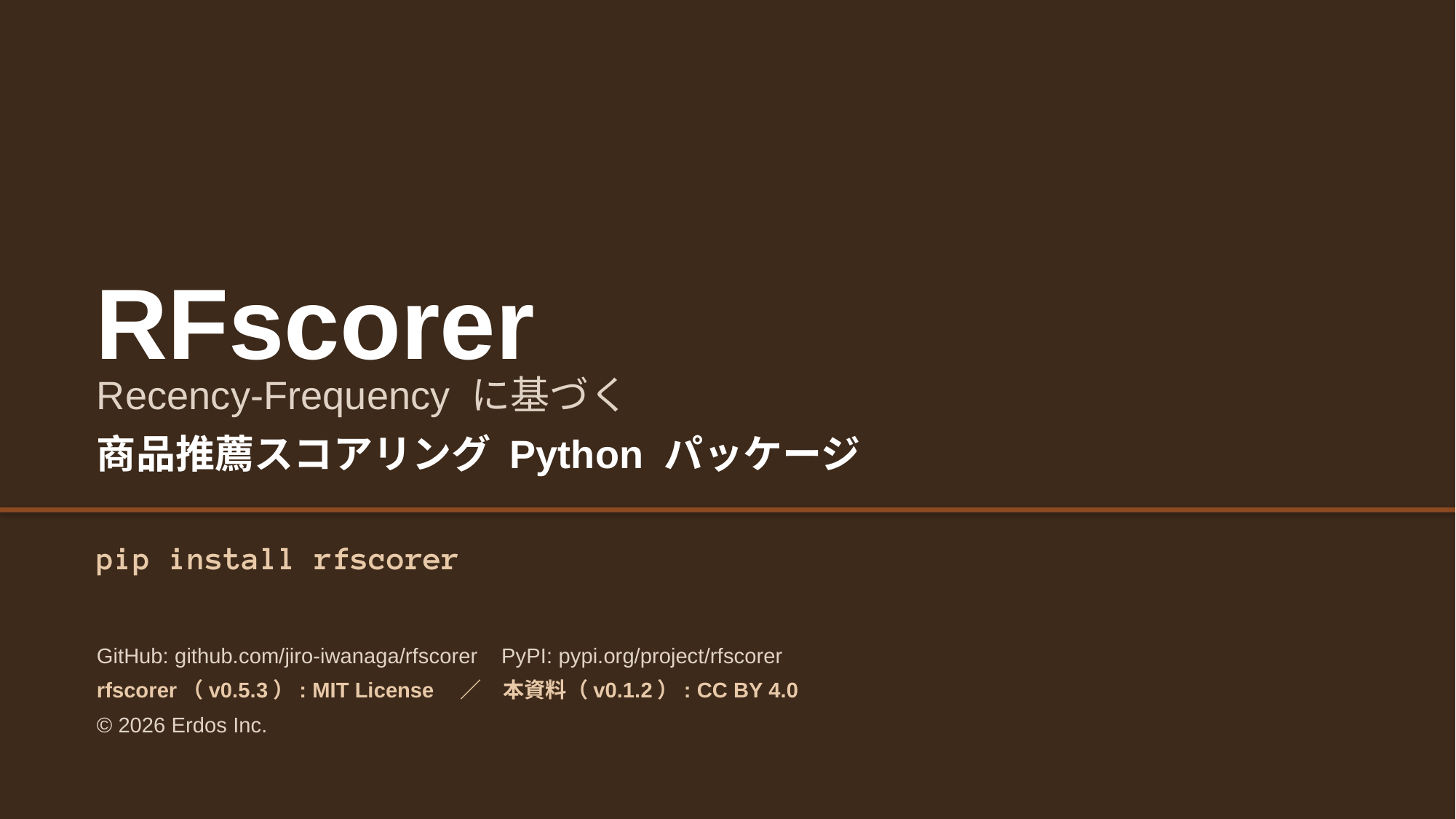

RFscorer
Recency-Frequency に基づく
商品推薦スコアリング Python パッケージ

pip install rfscorer
GitHub: github.com/jiro-iwanaga/rfscorer    PyPI: pypi.org/project/rfscorer
rfscorer（v0.5.3）: MIT License　／　本資料（v0.1.2）: CC BY 4.0
© 2026 Erdos Inc.